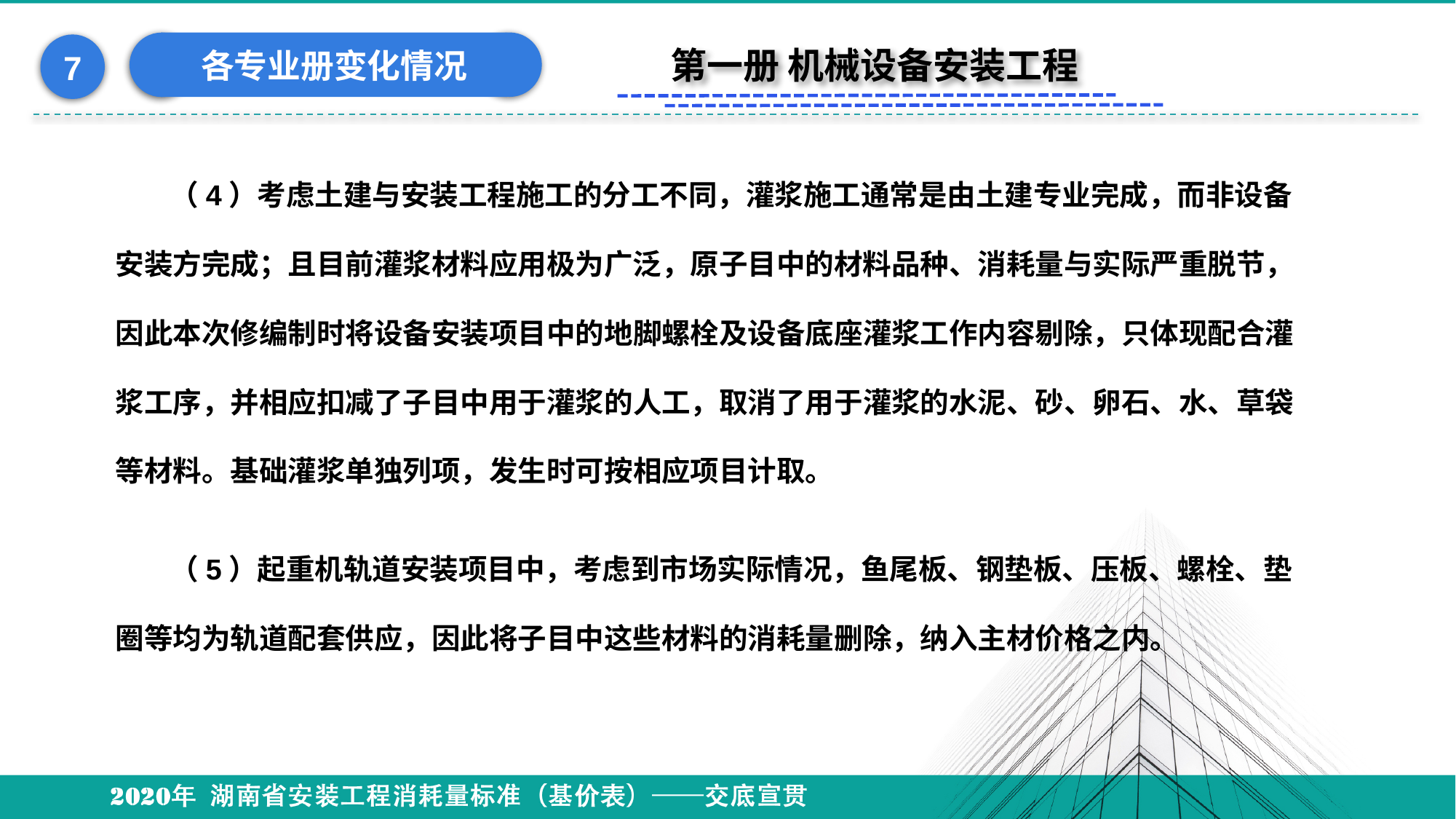

各专业册变化情况

7
第一册 机械设备安装工程
（4）考虑土建与安装工程施工的分工不同，灌浆施工通常是由土建专业完成，而非设备安装方完成；且目前灌浆材料应用极为广泛，原子目中的材料品种、消耗量与实际严重脱节，因此本次修编制时将设备安装项目中的地脚螺栓及设备底座灌浆工作内容剔除，只体现配合灌浆工序，并相应扣减了子目中用于灌浆的人工，取消了用于灌浆的水泥、砂、卵石、水、草袋等材料。基础灌浆单独列项，发生时可按相应项目计取。

（5）起重机轨道安装项目中，考虑到市场实际情况，鱼尾板、钢垫板、压板、螺栓、垫圈等均为轨道配套供应，因此将子目中这些材料的消耗量删除，纳入主材价格之内。